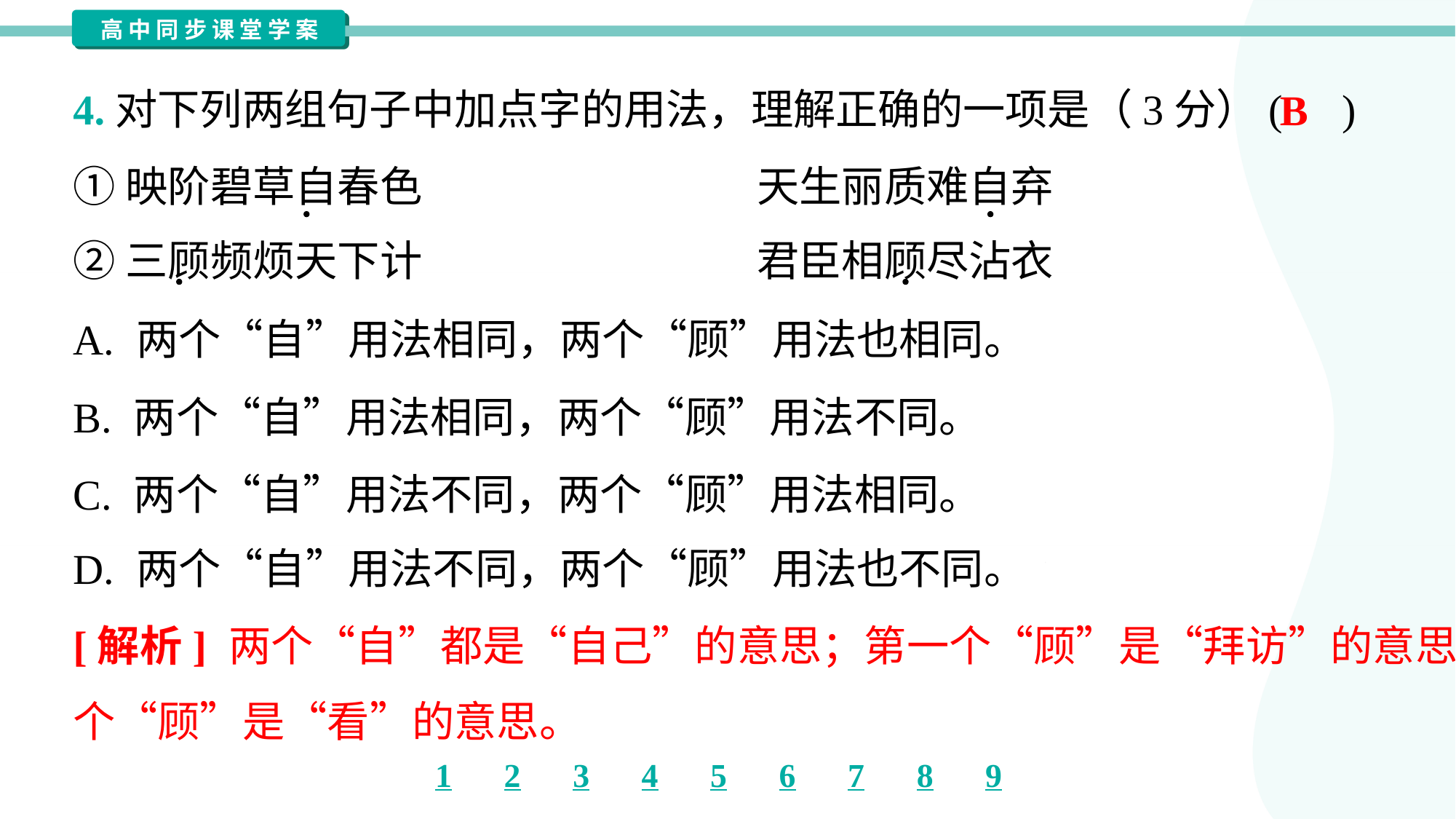

4.对下列两组句子中加点字的用法，理解正确的一项是（3分）(     )
①映阶碧草自春色	天生丽质难自弃
②三顾频烦天下计	君臣相顾尽沾衣
B

A. 两个“自”用法相同，两个“顾”用法也相同。
B. 两个“自”用法相同，两个“顾”用法不同。
C. 两个“自”用法不同，两个“顾”用法相同。
D. 两个“自”用法不同，两个“顾”用法也不同。
[解析] 两个“自”都是“自己”的意思；第一个“顾”是“拜访”的意思，第二
个“顾”是“看”的意思。